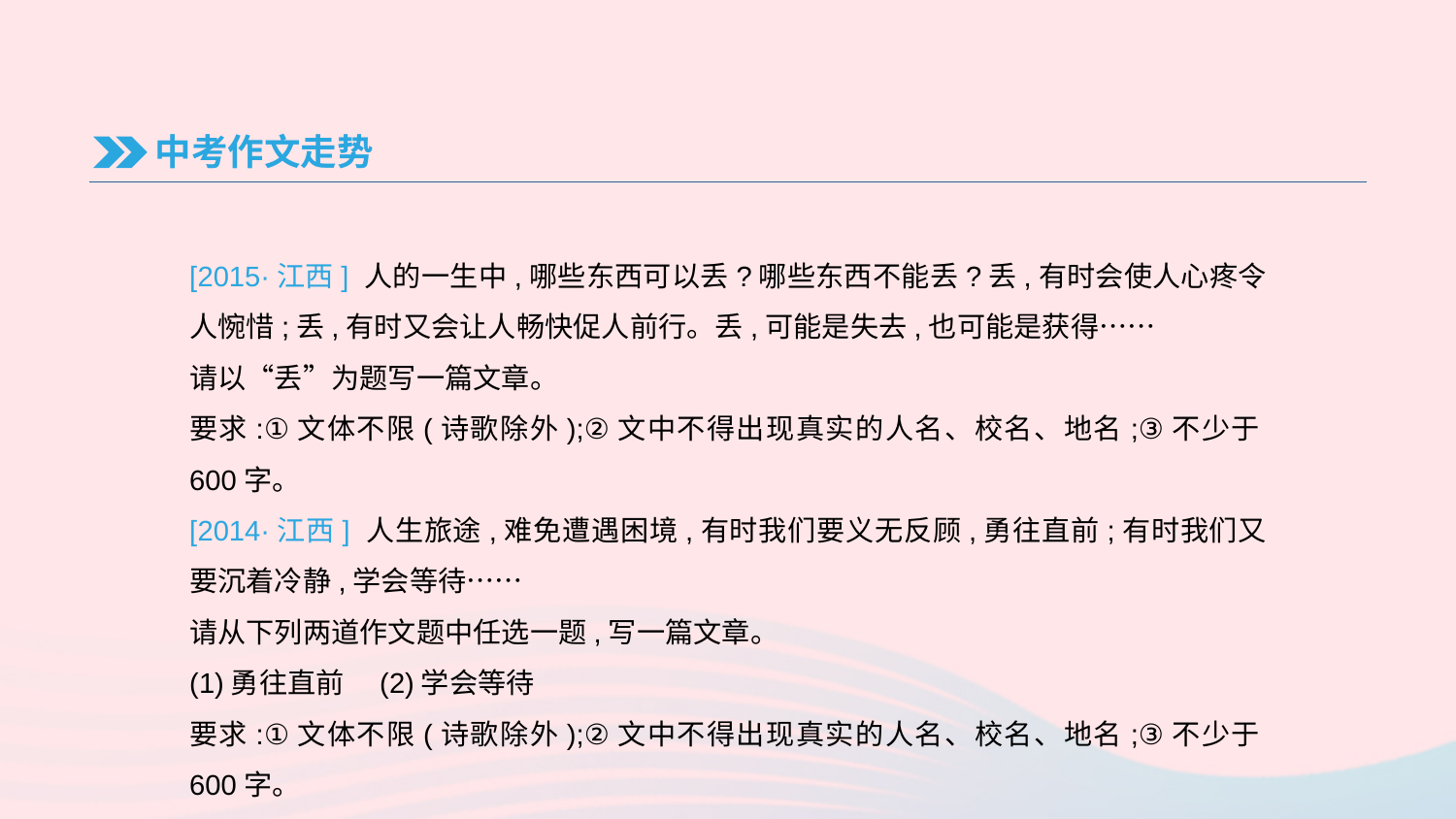

中考作文走势

[2015·江西] 人的一生中,哪些东西可以丢?哪些东西不能丢?丢,有时会使人心疼令人惋惜;丢,有时又会让人畅快促人前行。丢,可能是失去,也可能是获得……
请以“丢”为题写一篇文章。
要求:①文体不限(诗歌除外);②文中不得出现真实的人名、校名、地名;③不少于600字。
[2014·江西] 人生旅途,难免遭遇困境,有时我们要义无反顾,勇往直前;有时我们又要沉着冷静,学会等待……
请从下列两道作文题中任选一题,写一篇文章。
(1)勇往直前　(2)学会等待
要求:①文体不限(诗歌除外);②文中不得出现真实的人名、校名、地名;③不少于600字。